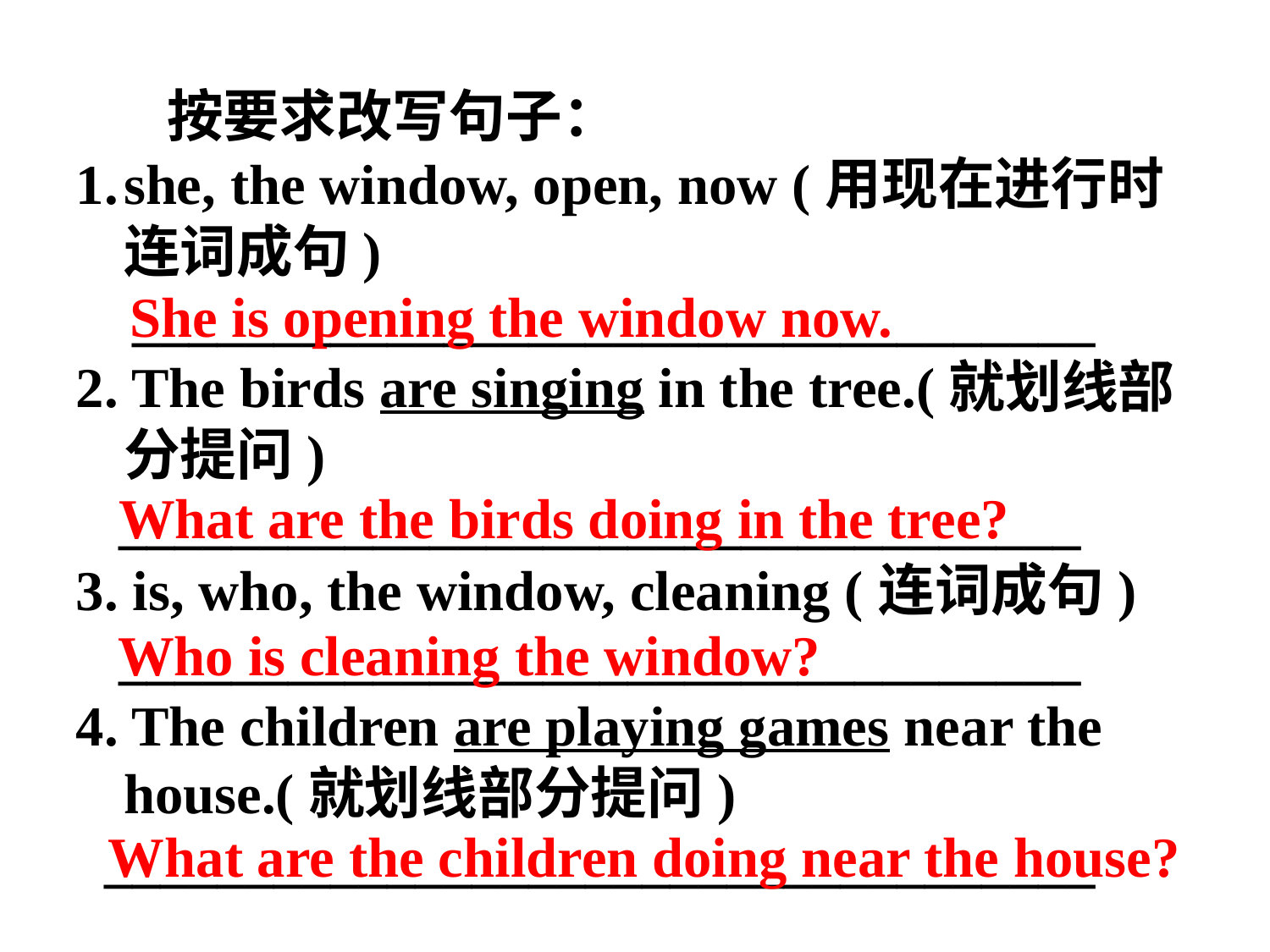

按要求改写句子：
she, the window, open, now (用现在进行时连词成句)
    __________________________________
2. The birds are singing in the tree.(就划线部分提问)
   __________________________________
3. is, who, the window, cleaning (连词成句)
   __________________________________
4. The children are playing games near the house.(就划线部分提问)
  ___________________________________
She is opening the window now.
What are the birds doing in the tree?
Who is cleaning the window?
What are the children doing near the house?